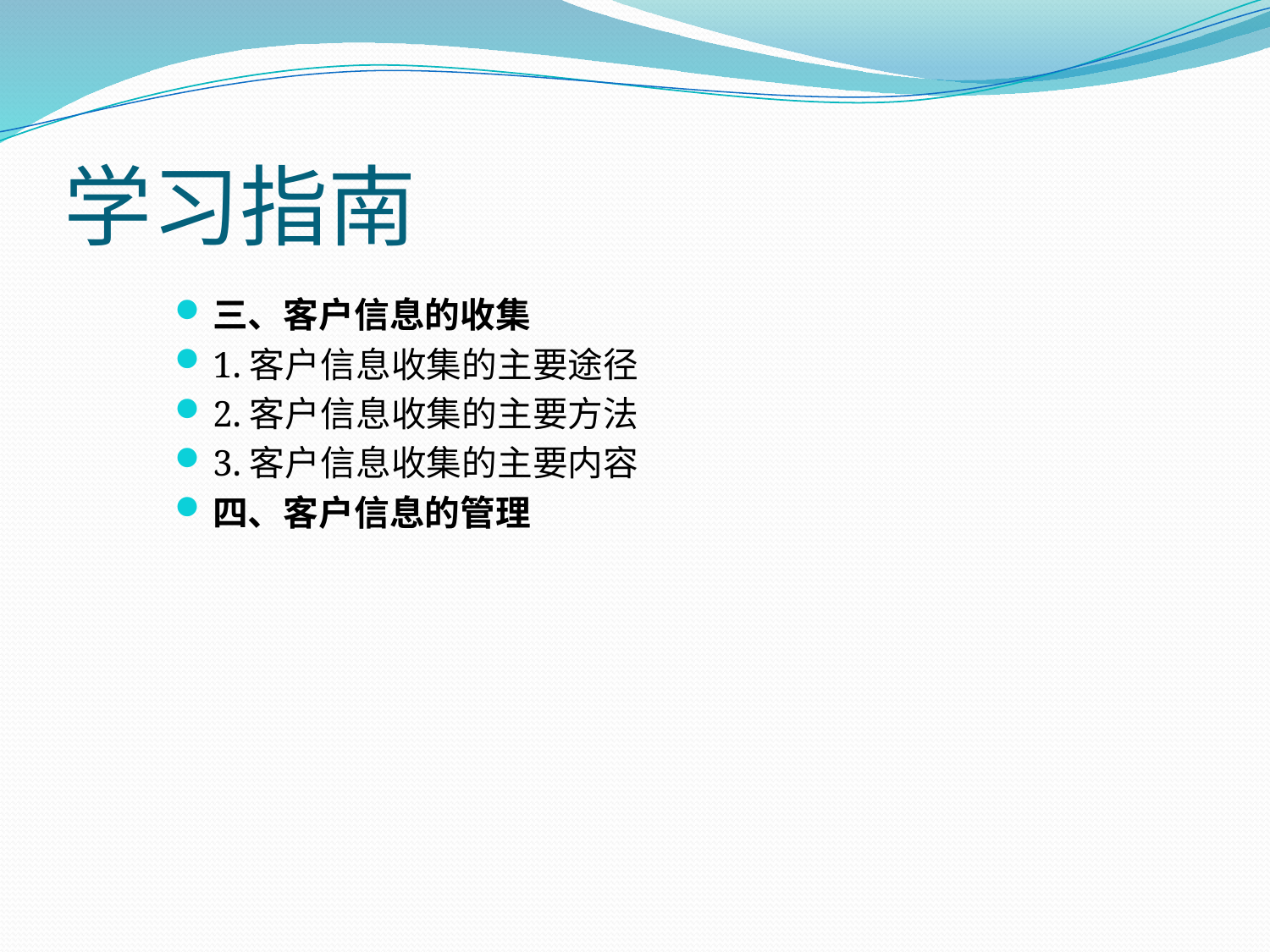

# 学习指南
三、客户信息的收集
1.客户信息收集的主要途径
2.客户信息收集的主要方法
3.客户信息收集的主要内容
四、客户信息的管理